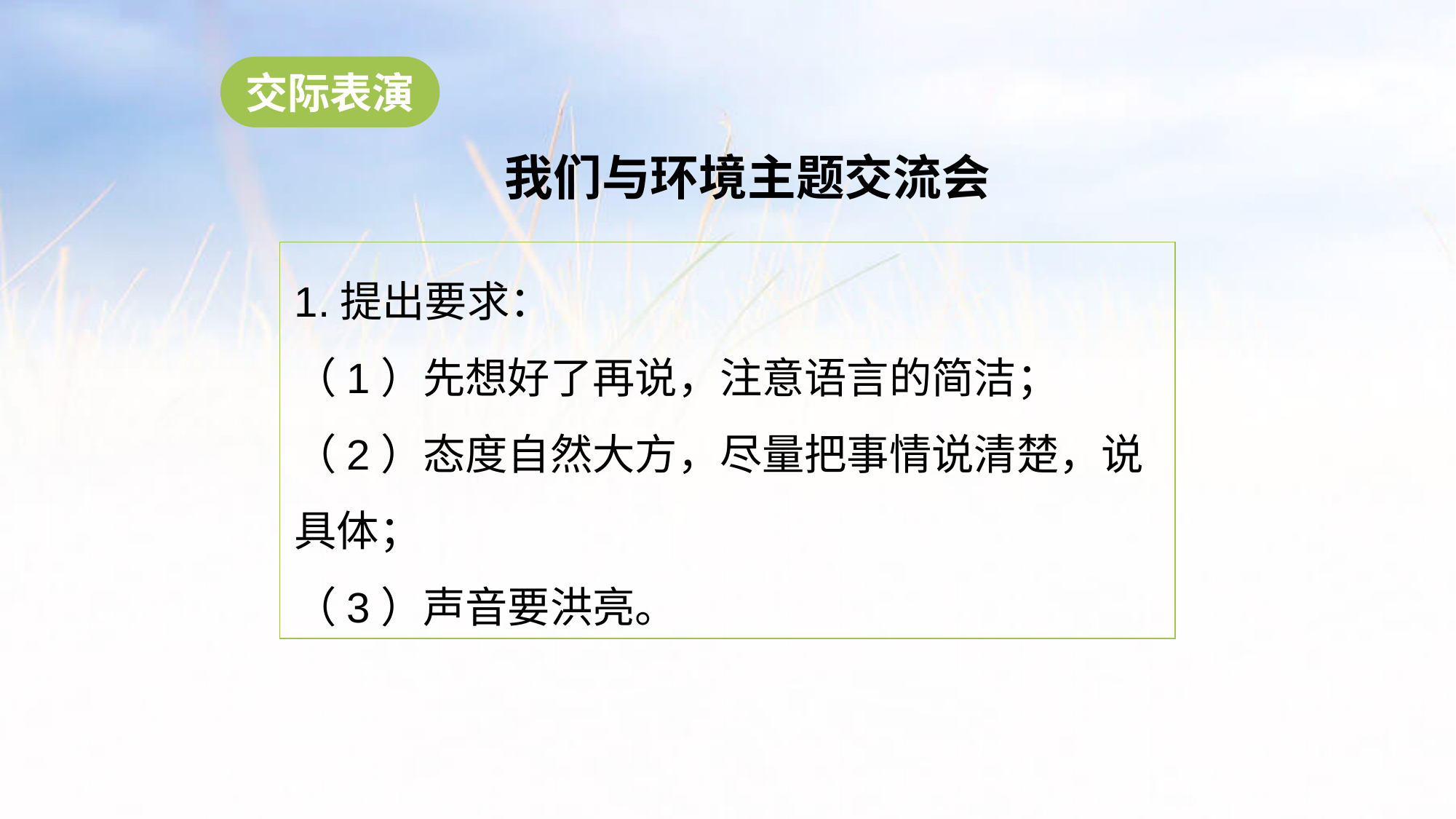

交际表演

我们与环境主题交流会
1.提出要求：
（1）先想好了再说，注意语言的简洁；
（2）态度自然大方，尽量把事情说清楚，说具体；
（3）声音要洪亮。